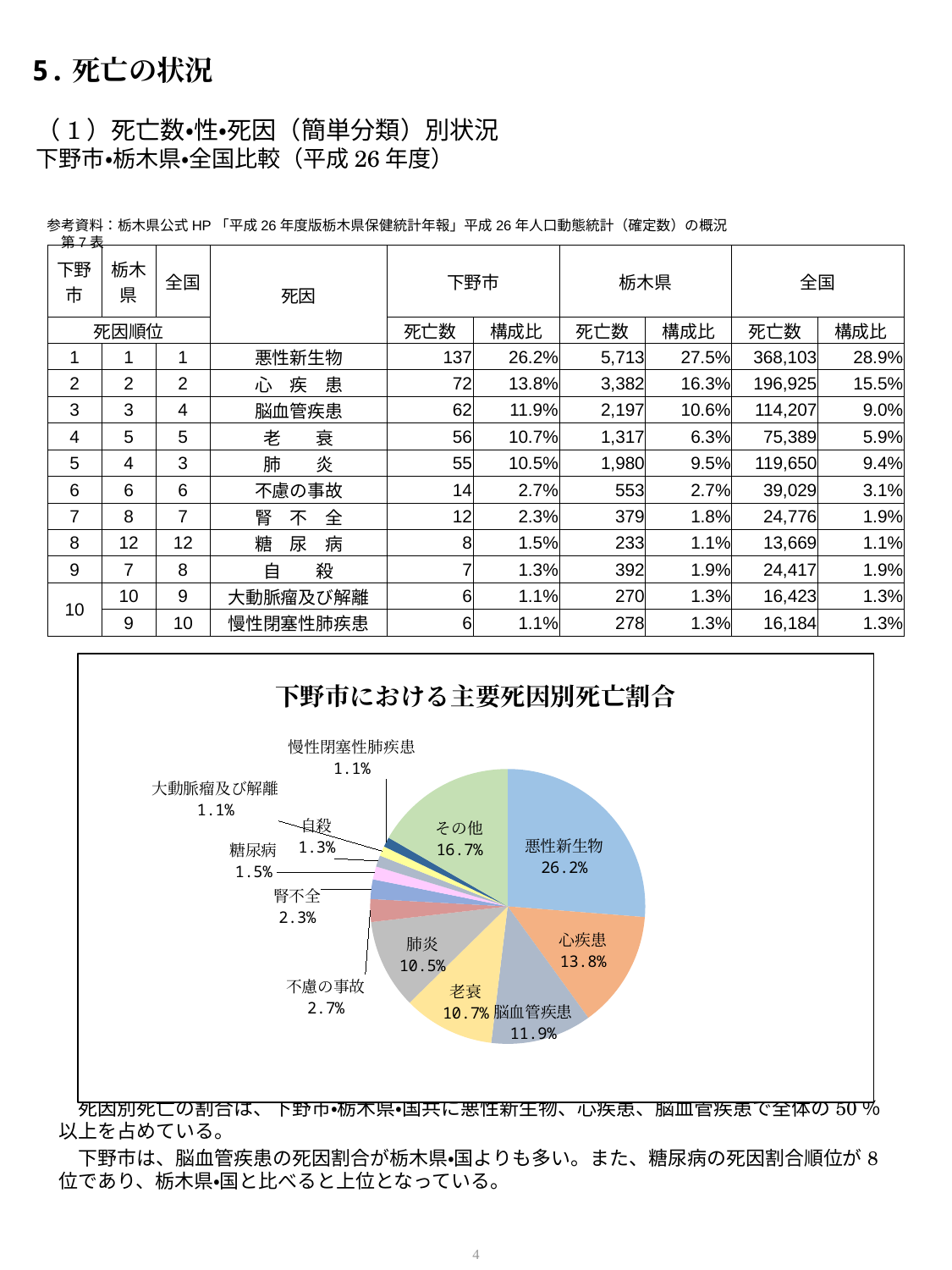

5.死亡の状況
# （1）死亡数・性・死因（簡単分類）別状況　 下野市・栃木県・全国比較（平成26年度）

　死因別死亡の割合は、下野市・栃木県・国共に悪性新生物、心疾患、脳血管疾患で全体の50％以上を占めている。
　下野市は、脳血管疾患の死因割合が栃木県・国よりも多い。また、糖尿病の死因割合順位が8位であり、栃木県・国と比べると上位となっている。

参考資料：栃木県公式HP「平成26年度版栃木県保健統計年報」平成26年人口動態統計（確定数）の概況　第7表
| 下野市 | 栃木県 | 全国 | 死因 | 下野市 |  | 栃木県 |  | 全国 |  |
| --- | --- | --- | --- | --- | --- | --- | --- | --- | --- |
| 死因順位 |  |  |  | 死亡数 | 構成比 | 死亡数 | 構成比 | 死亡数 | 構成比 |
| 1 | 1 | 1 | 悪性新生物 | 137 | 26.2% | 5,713 | 27.5% | 368,103 | 28.9% |
| 2 | 2 | 2 | 心　疾　患 | 72 | 13.8% | 3,382 | 16.3% | 196,925 | 15.5% |
| 3 | 3 | 4 | 脳血管疾患 | 62 | 11.9% | 2,197 | 10.6% | 114,207 | 9.0% |
| 4 | 5 | 5 | 老　　衰 | 56 | 10.7% | 1,317 | 6.3% | 75,389 | 5.9% |
| 5 | 4 | 3 | 肺　　炎 | 55 | 10.5% | 1,980 | 9.5% | 119,650 | 9.4% |
| 6 | 6 | 6 | 不慮の事故 | 14 | 2.7% | 553 | 2.7% | 39,029 | 3.1% |
| 7 | 8 | 7 | 腎　不　全 | 12 | 2.3% | 379 | 1.8% | 24,776 | 1.9% |
| 8 | 12 | 12 | 糖　尿　病 | 8 | 1.5% | 233 | 1.1% | 13,669 | 1.1% |
| 9 | 7 | 8 | 自　　殺 | 7 | 1.3% | 392 | 1.9% | 24,417 | 1.9% |
| 10 | 10 | 9 | 大動脈瘤及び解離 | 6 | 1.1% | 270 | 1.3% | 16,423 | 1.3% |
|  | 9 | 10 | 慢性閉塞性肺疾患 | 6 | 1.1% | 278 | 1.3% | 16,184 | 1.3% |

### Chart: 下野市における主要死因別死亡割合

| Category |  |
|---|---|
| 悪性新生物 | 137.0 |
| 心疾患 | 72.0 |
| 脳血管疾患 | 62.0 |
| 老衰 | 56.0 |
| 肺炎 | 55.0 |
| 不慮の事故 | 14.0 |
| 腎不全 | 12.0 |
| 糖尿病 | 8.0 |
| 自殺 | 7.0 |
| 大動脈瘤及び解離 | 6.0 |
| 慢性閉塞性肺疾患 | 6.0 |
| その他 | 87.0 |
4